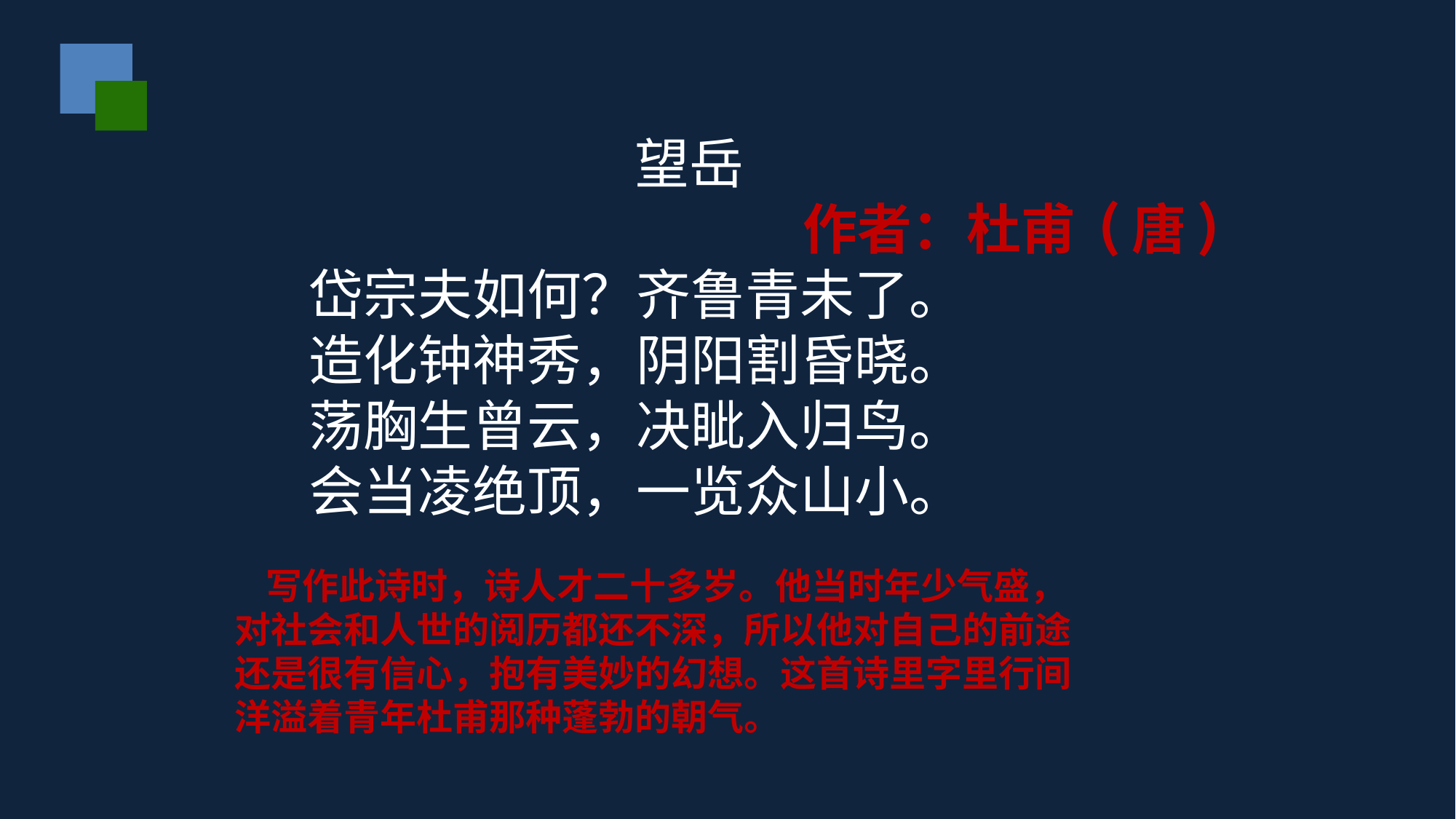

望岳
作者：杜甫 (唐)
           岱宗夫如何？齐鲁青未了。
           造化钟神秀，阴阳割昏晓。
           荡胸生曾云，决眦入归鸟。
           会当凌绝顶，一览众山小。

写作此诗时，诗人才二十多岁。他当时年少气盛，对社会和人世的阅历都还不深，所以他对自己的前途还是很有信心，抱有美妙的幻想。这首诗里字里行间洋溢着青年杜甫那种蓬勃的朝气。